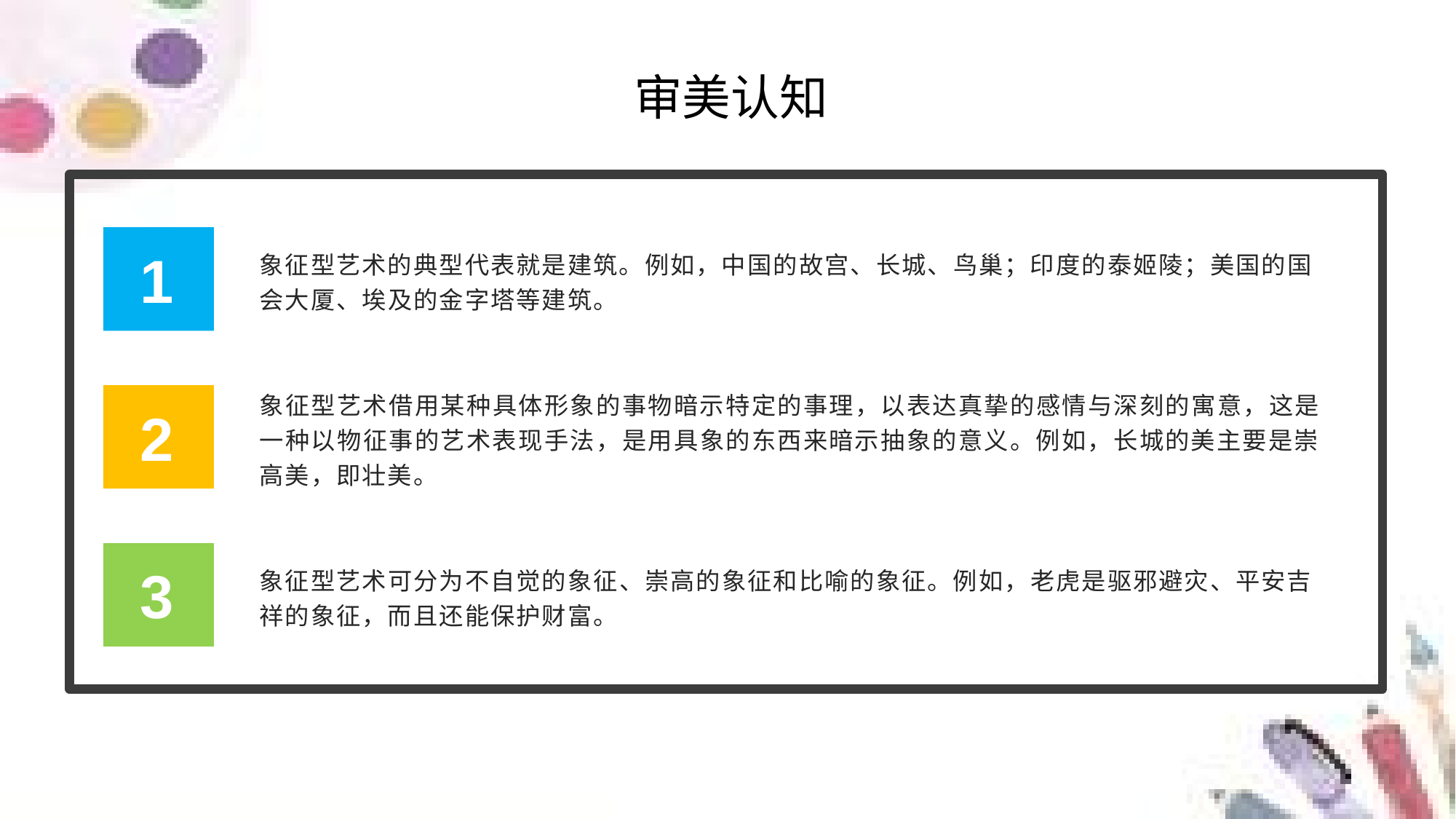

审美认知

象征型艺术的典型代表就是建筑。例如，中国的故宫、长城、鸟巢；印度的泰姬陵；美国的国会大厦、埃及的金字塔等建筑。
1

象征型艺术借用某种具体形象的事物暗示特定的事理，以表达真挚的感情与深刻的寓意，这是一种以物征事的艺术表现手法，是用具象的东西来暗示抽象的意义。例如，长城的美主要是崇高美，即壮美。
2

象征型艺术可分为不自觉的象征、崇高的象征和比喻的象征。例如，老虎是驱邪避灾、平安吉祥的象征，而且还能保护财富。
3